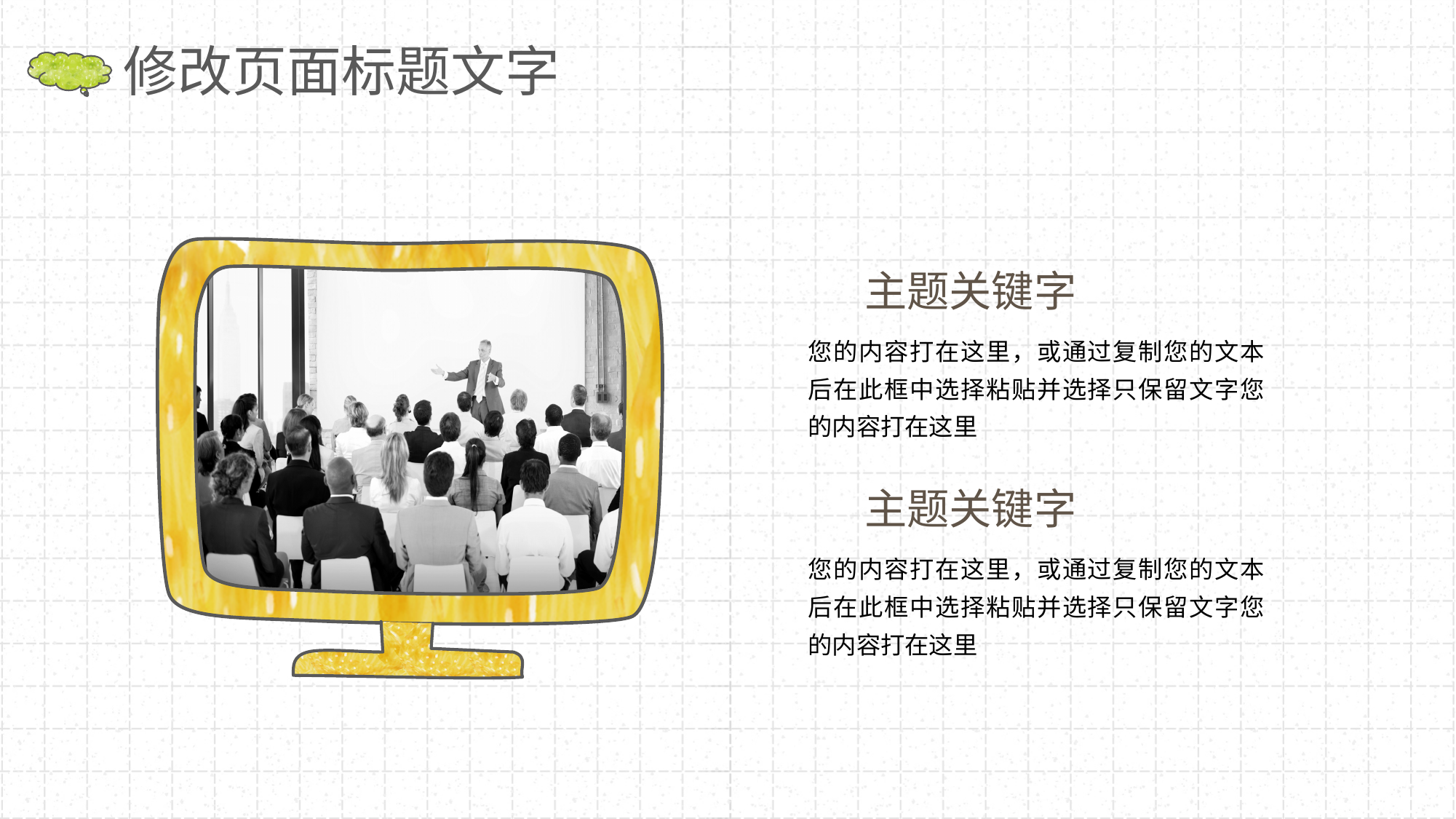

修改页面标题文字

主题关键字
您的内容打在这里，或通过复制您的文本后在此框中选择粘贴并选择只保留文字您的内容打在这里
主题关键字
您的内容打在这里，或通过复制您的文本后在此框中选择粘贴并选择只保留文字您的内容打在这里